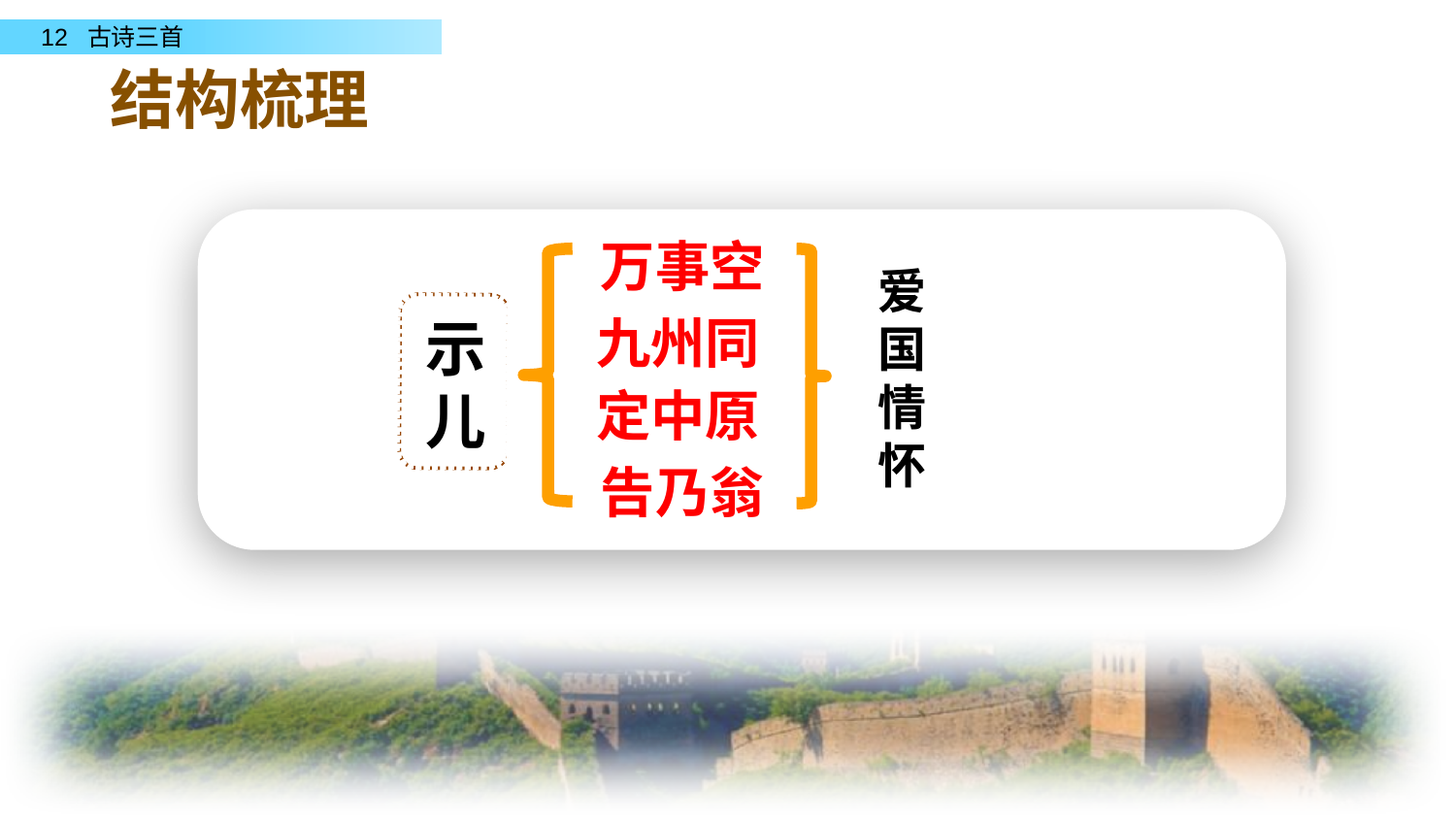

结构梳理

万事空

示儿

爱国情怀
九州同
定中原
告乃翁